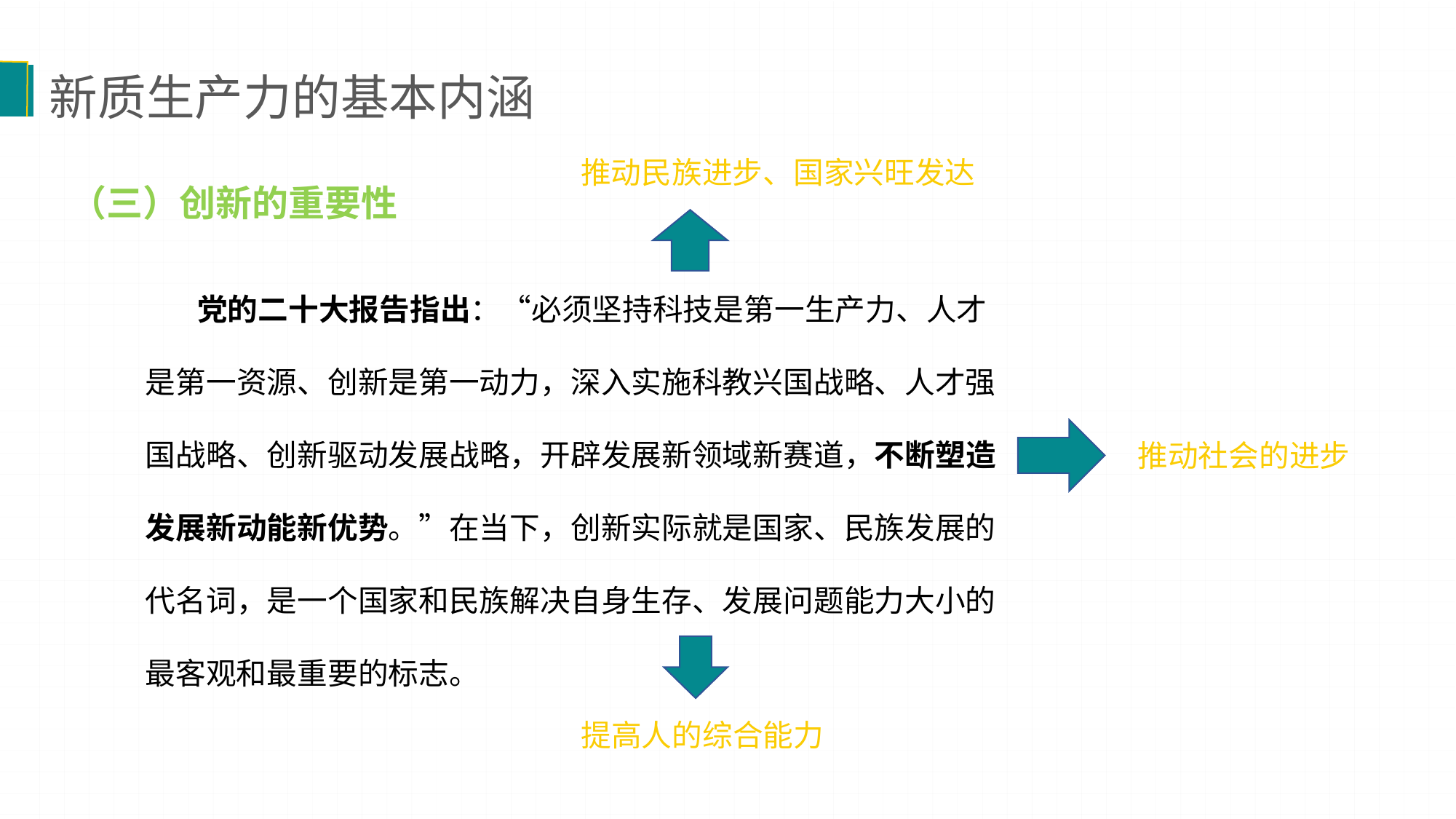

新质生产力的基本内涵

（三）创新的重要性
推动民族进步、国家兴旺发达

       党的二十大报告指出：“必须坚持科技是第一生产力、人才是第一资源、创新是第一动力，深入实施科教兴国战略、人才强国战略、创新驱动发展战略，开辟发展新领域新赛道，不断塑造发展新动能新优势。”在当下，创新实际就是国家、民族发展的代名词，是一个国家和民族解决自身生存、发展问题能力大小的最客观和最重要的标志。

推动社会的进步

提高人的综合能力